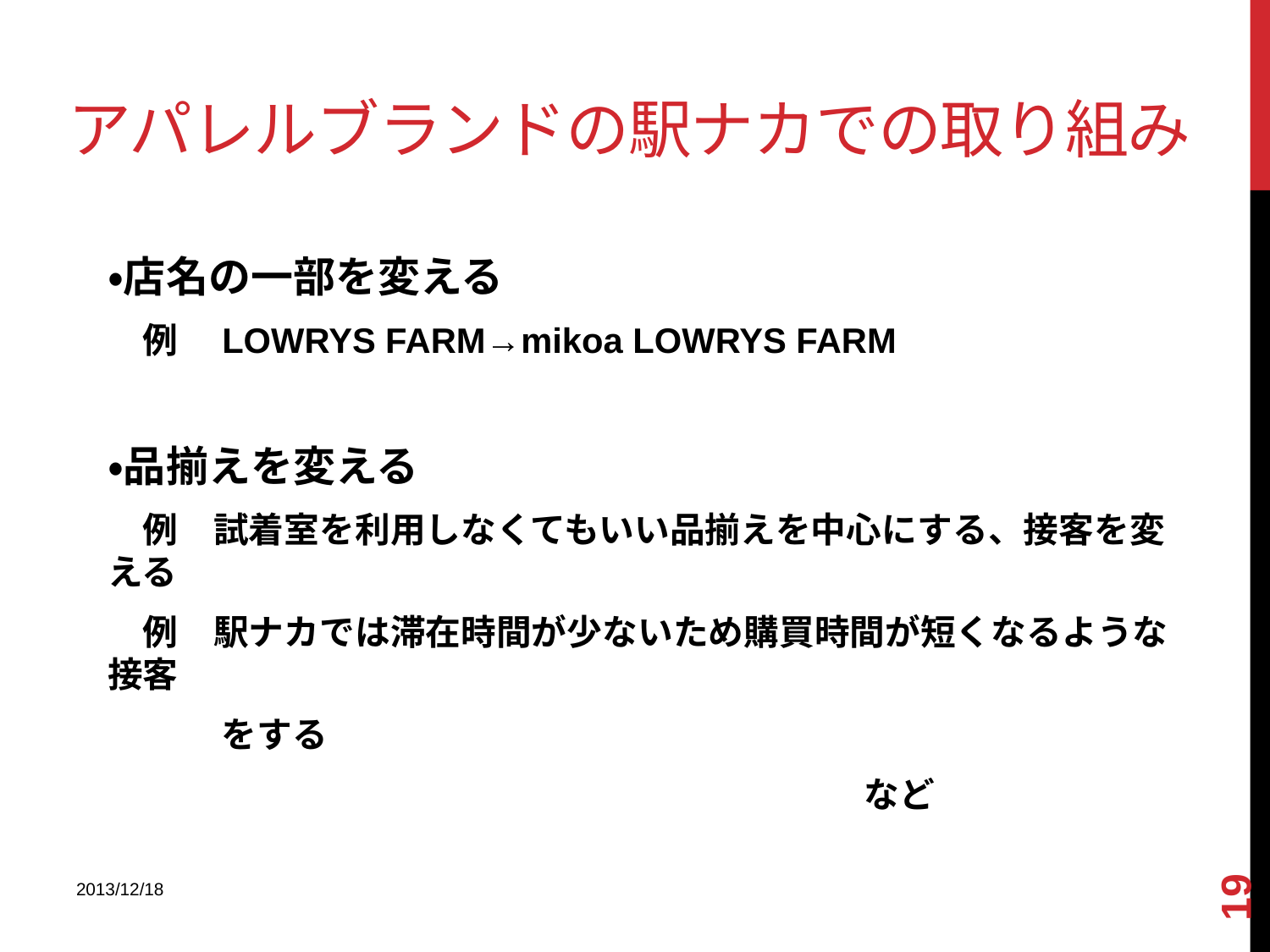

# アパレルブランドの駅ナカでの取り組み
・店名の一部を変える
　例　LOWRYS FARM→mikoa LOWRYS FARM

・品揃えを変える
　例　試着室を利用しなくてもいい品揃えを中心にする、接客を変える
　例　駅ナカでは滞在時間が少ないため購買時間が短くなるような接客
　　　 をする
                                                                                             など
19
2013/12/18